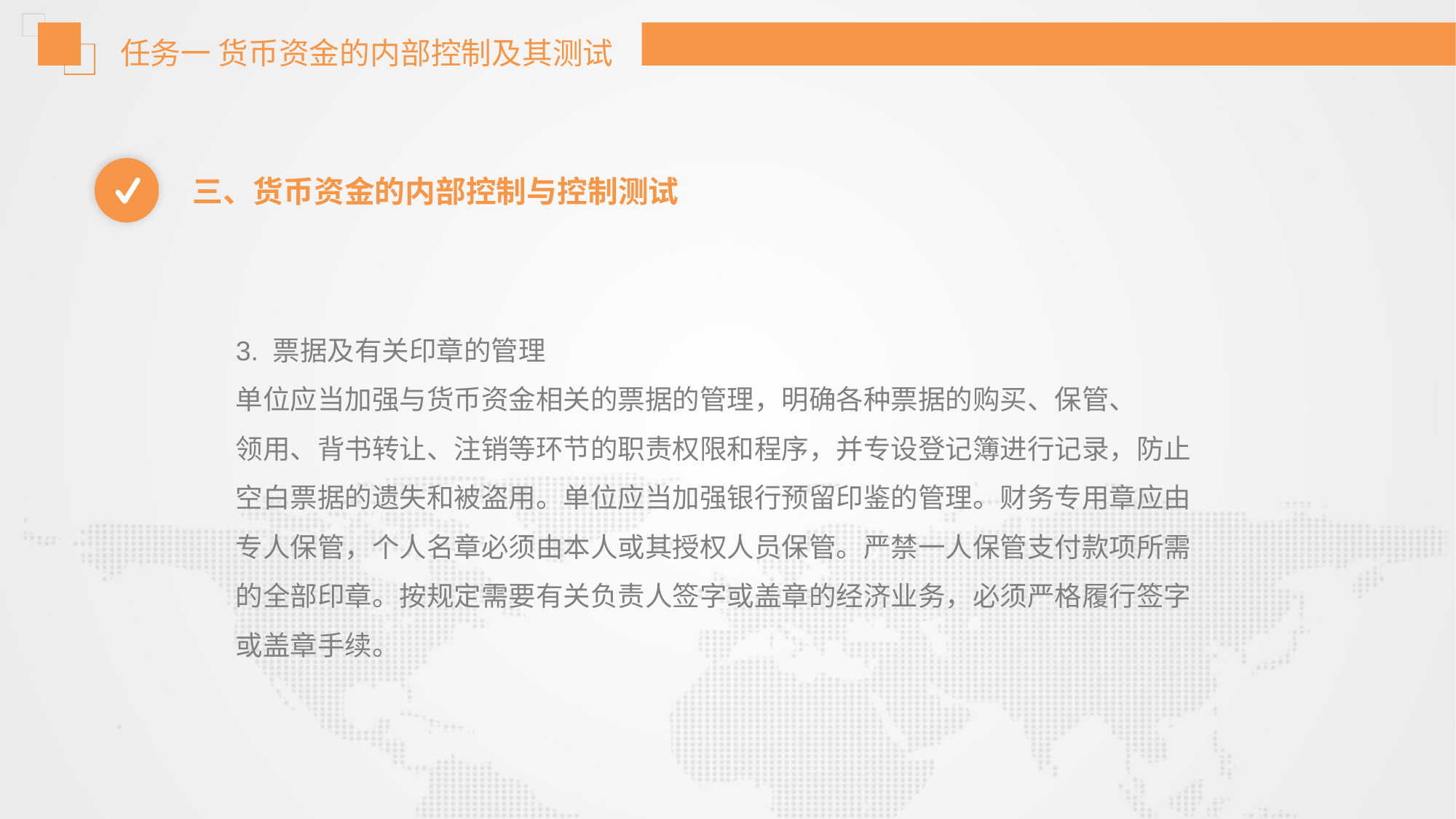

任务一 货币资金的内部控制及其测试

三、货币资金的内部控制与控制测试
3. 票据及有关印章的管理
单位应当加强与货币资金相关的票据的管理，明确各种票据的购买、保管、
领用、背书转让、注销等环节的职责权限和程序，并专设登记簿进行记录，防止
空白票据的遗失和被盗用。单位应当加强银行预留印鉴的管理。财务专用章应由
专人保管，个人名章必须由本人或其授权人员保管。严禁一人保管支付款项所需
的全部印章。按规定需要有关负责人签字或盖章的经济业务，必须严格履行签字
或盖章手续。